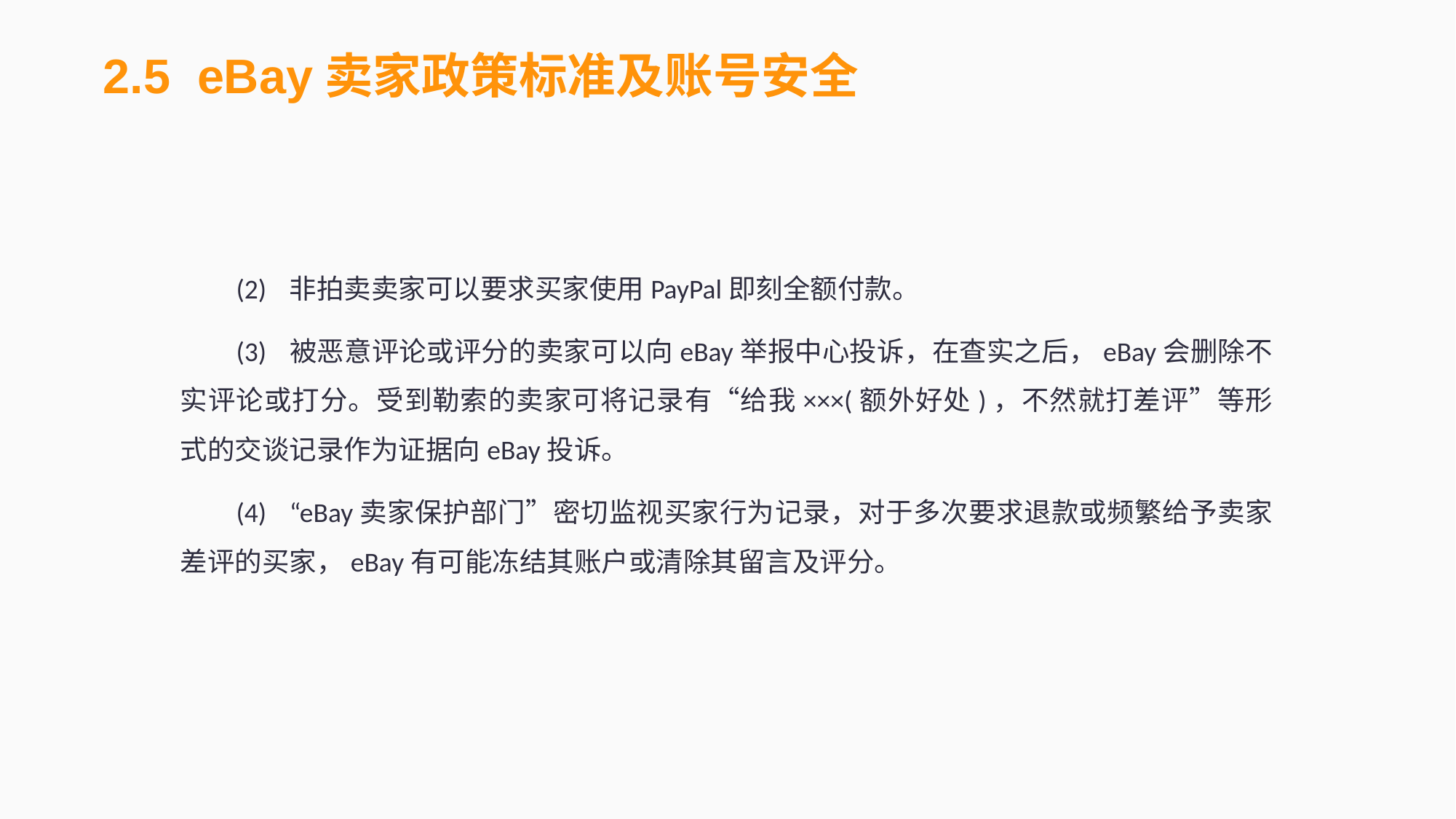

2.5  eBay卖家政策标准及账号安全
(2)	非拍卖卖家可以要求买家使用PayPal即刻全额付款。
(3)	被恶意评论或评分的卖家可以向eBay举报中心投诉，在查实之后，eBay会删除不实评论或打分。受到勒索的卖家可将记录有“给我×××(额外好处)，不然就打差评”等形式的交谈记录作为证据向eBay投诉。
(4)	“eBay卖家保护部门”密切监视买家行为记录，对于多次要求退款或频繁给予卖家差评的买家，eBay有可能冻结其账户或清除其留言及评分。